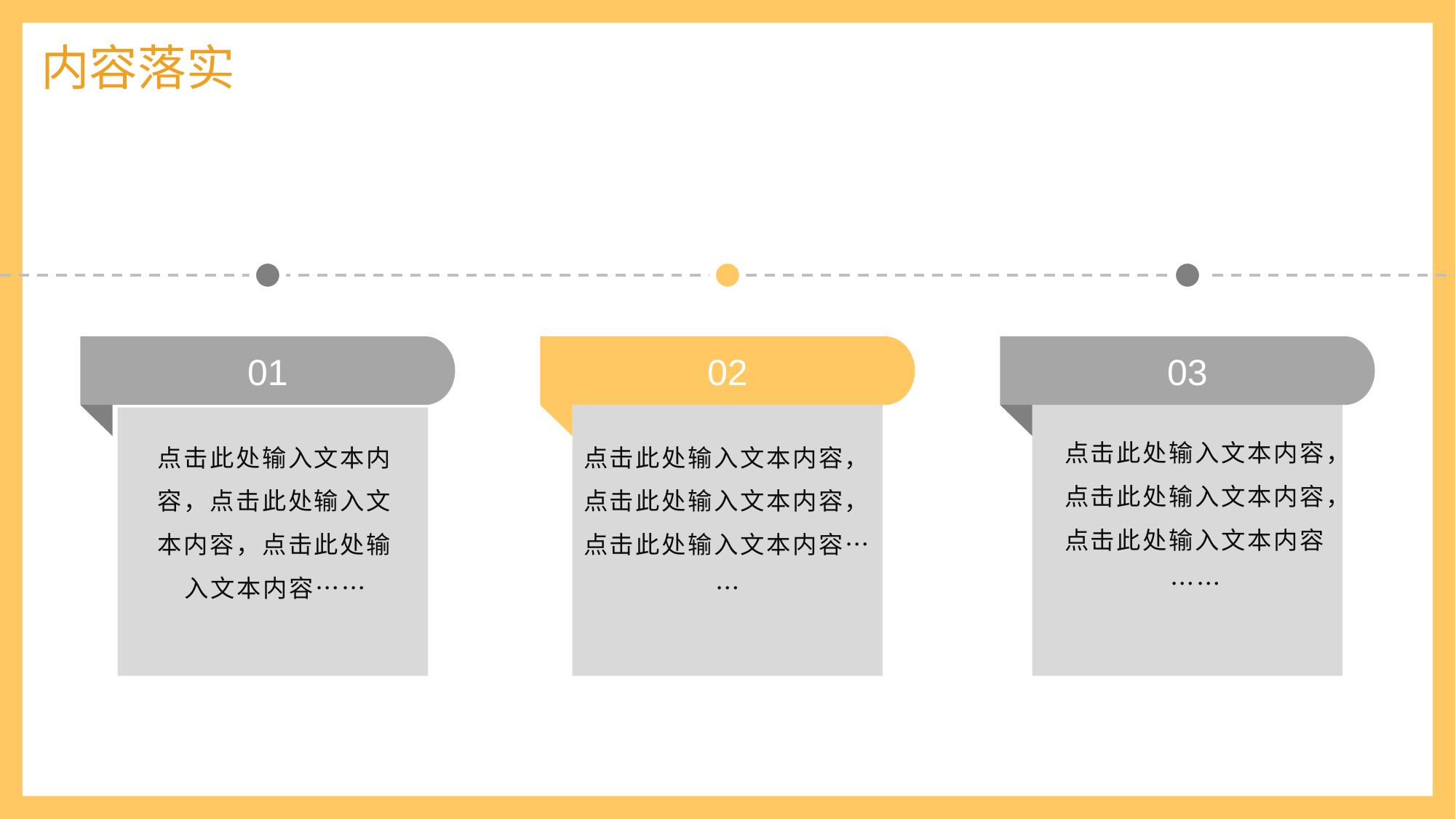

内容落实

01

02

03

点击此处输入文本内容，点击此处输入文本内容，点击此处输入文本内容……
点击此处输入文本内容，点击此处输入文本内容，点击此处输入文本内容……
点击此处输入文本内容，点击此处输入文本内容，点击此处输入文本内容……